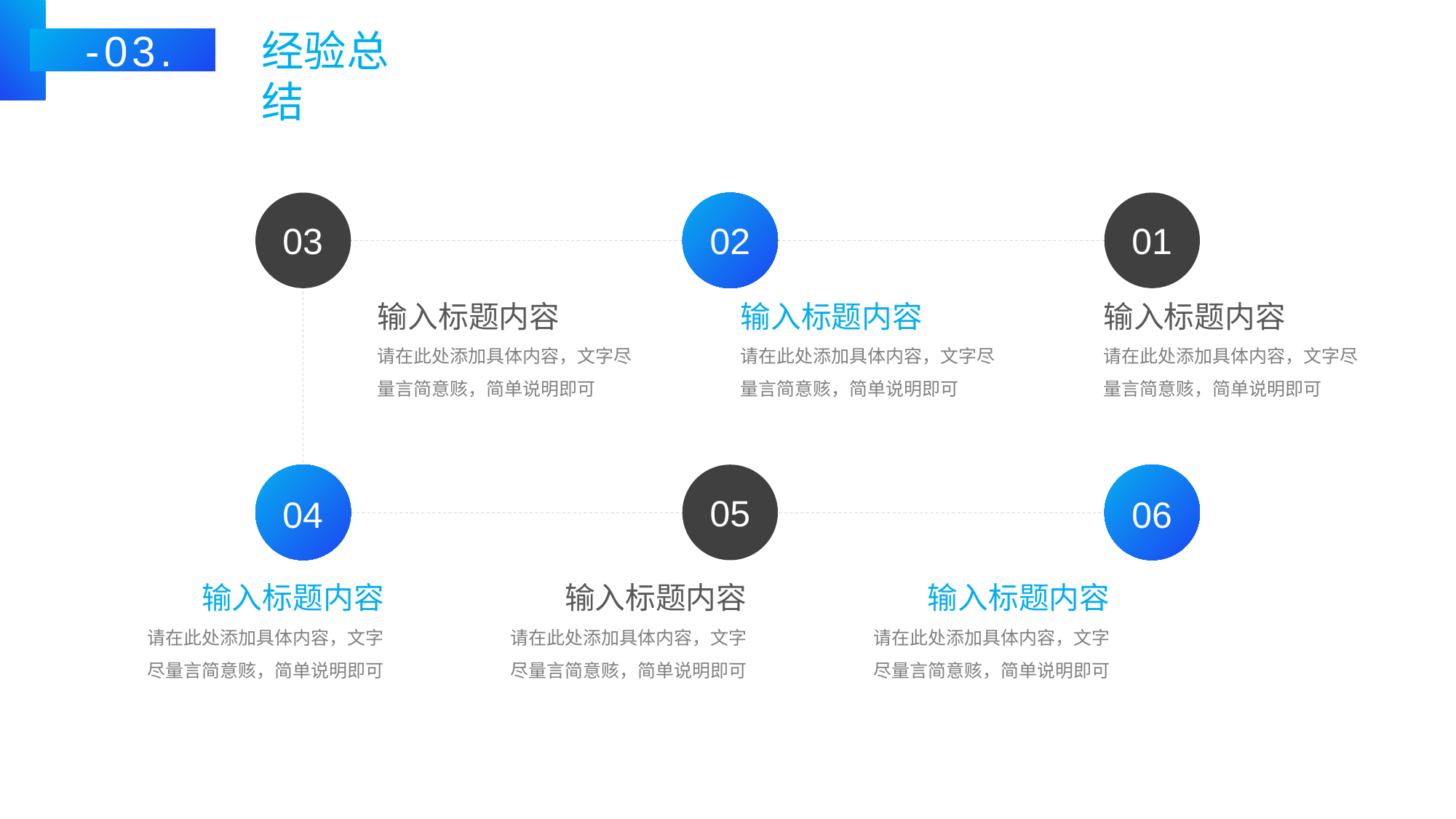

-03.
经验总结

03
输入标题内容
请在此处添加具体内容，文字尽量言简意赅，简单说明即可

02
输入标题内容
请在此处添加具体内容，文字尽量言简意赅，简单说明即可

01
输入标题内容
请在此处添加具体内容，文字尽量言简意赅，简单说明即可

04
输入标题内容
请在此处添加具体内容，文字尽量言简意赅，简单说明即可

05
输入标题内容
请在此处添加具体内容，文字尽量言简意赅，简单说明即可

06
输入标题内容
请在此处添加具体内容，文字尽量言简意赅，简单说明即可